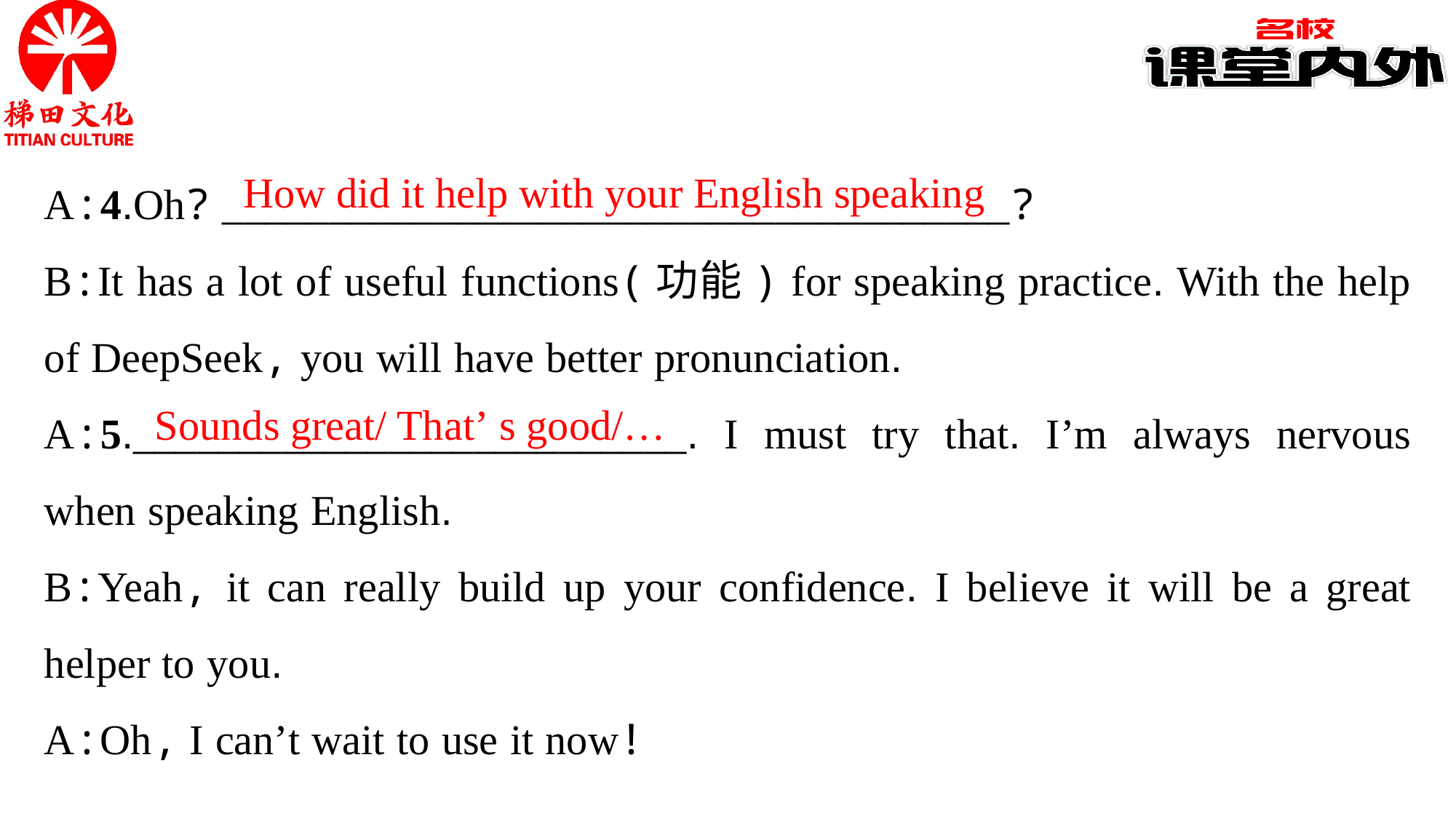

How did it help with your English speaking
A:4.Oh? _____________________________________?
B:It has a lot of useful functions(功能) for speaking practice. With the help of DeepSeek, you will have better pronunciation.
A:5.__________________________. I must try that. I’m always nervous when speaking English.
B:Yeah, it can really build up your confidence. I believe it will be a great helper to you.
A:Oh, I can’t wait to use it now!
Sounds great/ That’ s good/…